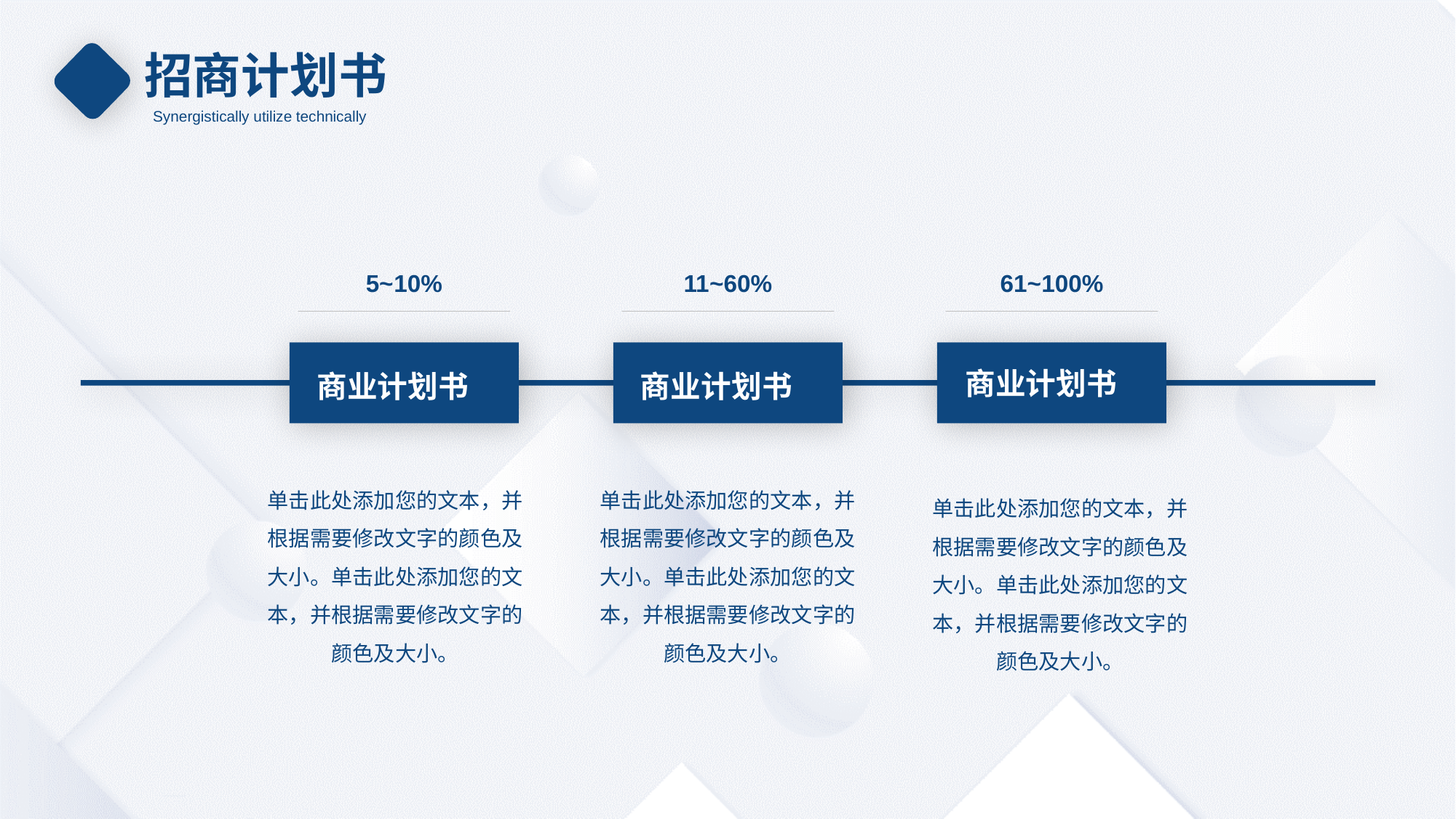

招商计划书

Synergistically utilize technically
5~ 10%
11 ~60%
61~ 100%

商业计划书
商业计划书
商业计划书

单击此处添加您的文本，并根据需要修改文字的颜色及大小。单击此处添加您的文本，并根据需要修改文字的颜色及大小。
单击此处添加您的文本，并根据需要修改文字的颜色及大小。单击此处添加您的文本，并根据需要修改文字的颜色及大小。
单击此处添加您的文本，并根据需要修改文字的颜色及大小。单击此处添加您的文本，并根据需要修改文字的颜色及大小。
PPT下载 http://www.1ppt.com/xiazai/